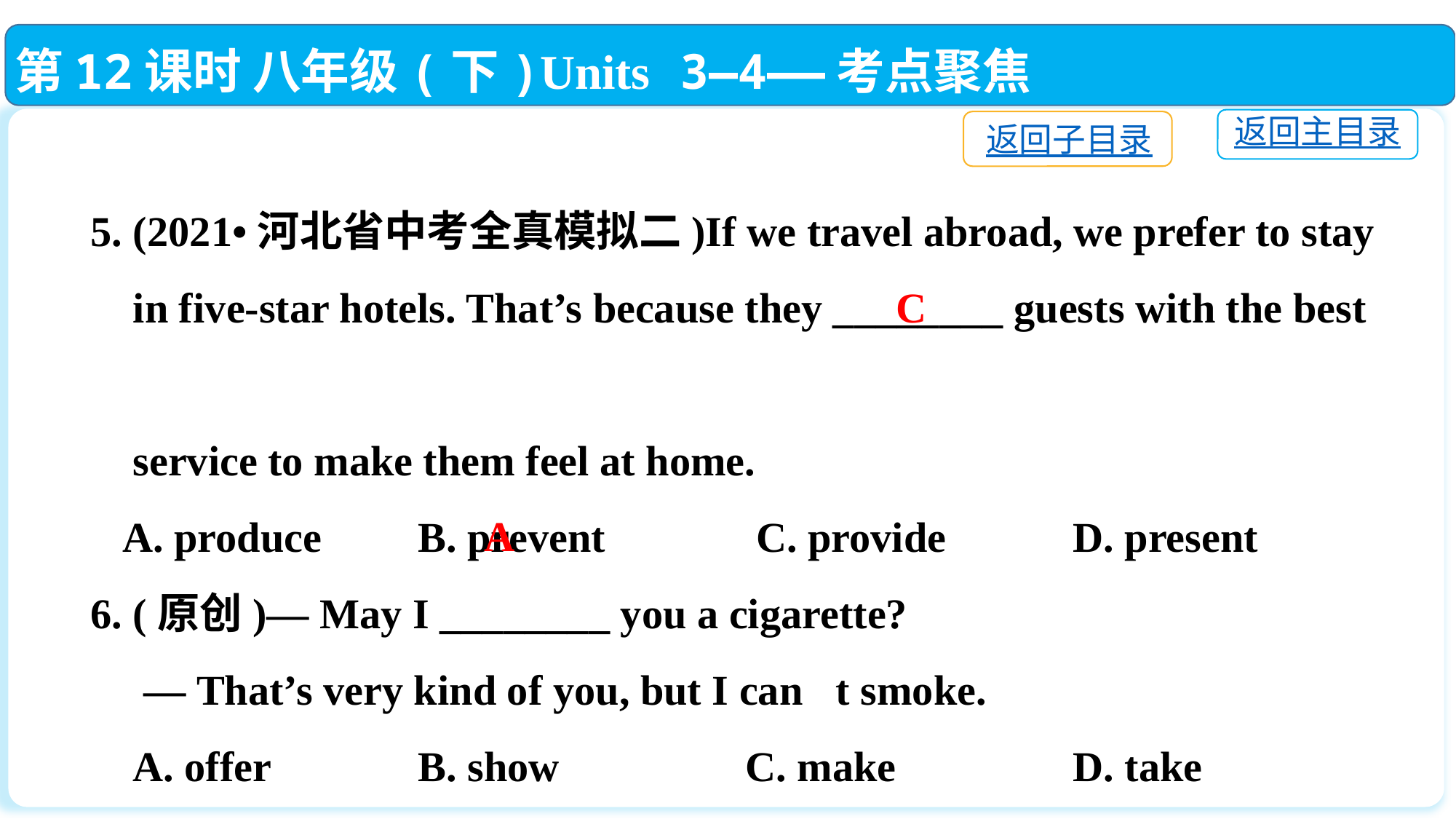

第12课时 八年级(下)Units 3—4——考点聚焦

返回主目录

返回子目录
5. (2021•河北省中考全真模拟二)If we travel abroad, we prefer to stay
    in five-star hotels. That’s because they ________ guests with the best
    service to make them feel at home.
   A. produce　　	B. prevent		 C. provide　 	D. present
6. (原创)— May I ________ you a cigarette?
     — That’s very kind of you, but I can􀆳t smoke.
    A. offer		B. show		C. make		D. take
C
A